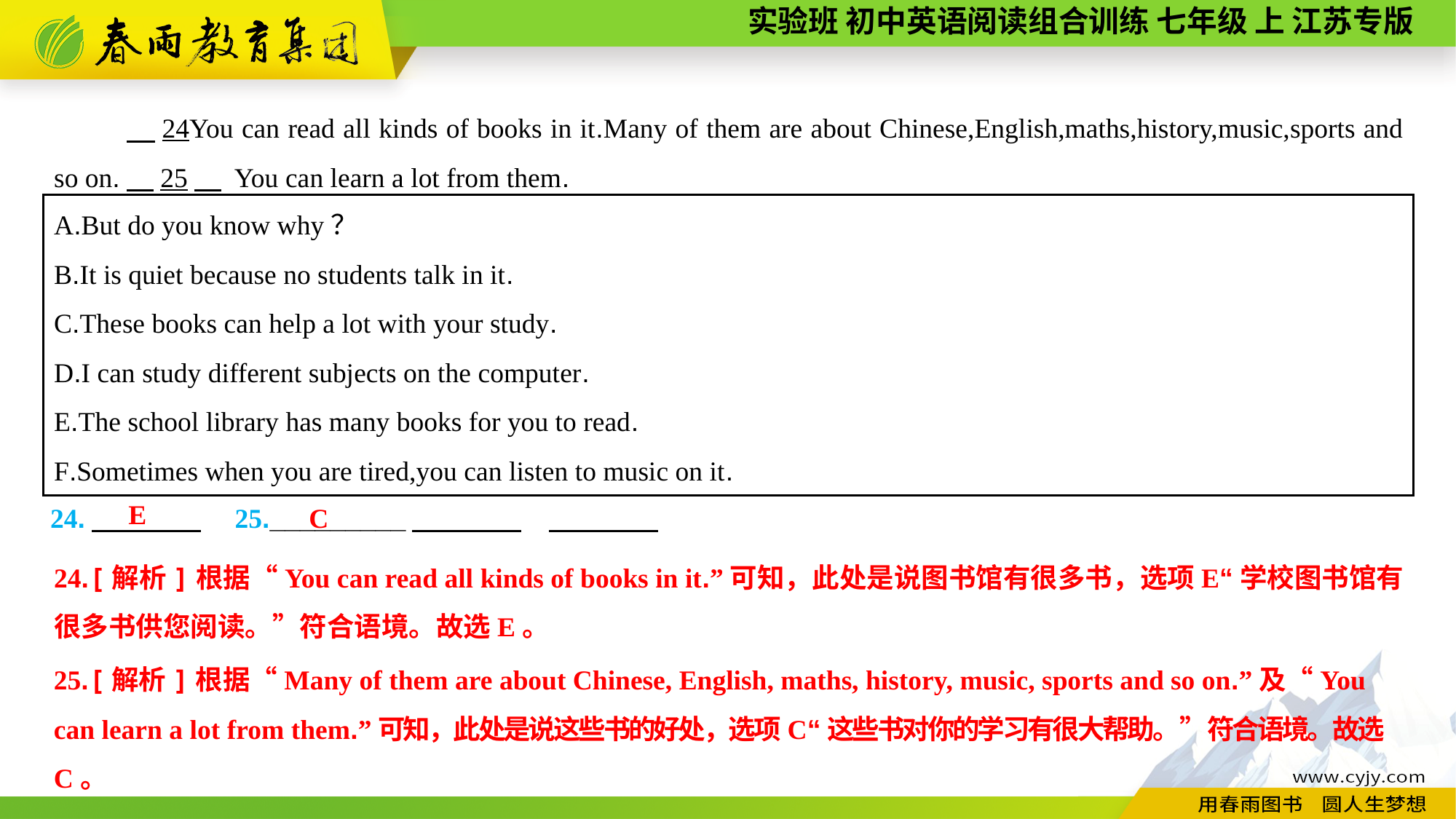

24You can read all kinds of books in it.Many of them are about Chinese,English,maths,history,music,sports and so on.　25　 You can learn a lot from them.
A.But do you know why？
B.It is quiet because no students talk in it.
C.These books can help a lot with your study.
D.I can study different subjects on the computer.
E.The school library has many books for you to read.
F.Sometimes when you are tired,you can listen to music on it.

E
24.　　　　　25._________
C
24.[解析]根据“You can read all kinds of books in it.”可知，此处是说图书馆有很多书，选项E“学校图书馆有很多书供您阅读。”符合语境。故选E。
25.[解析]根据“Many of them are about Chinese, English, maths, history, music, sports and so on.”及“You can learn a lot from them.”可知，此处是说这些书的好处，选项C“这些书对你的学习有很大帮助。”符合语境。故选C。